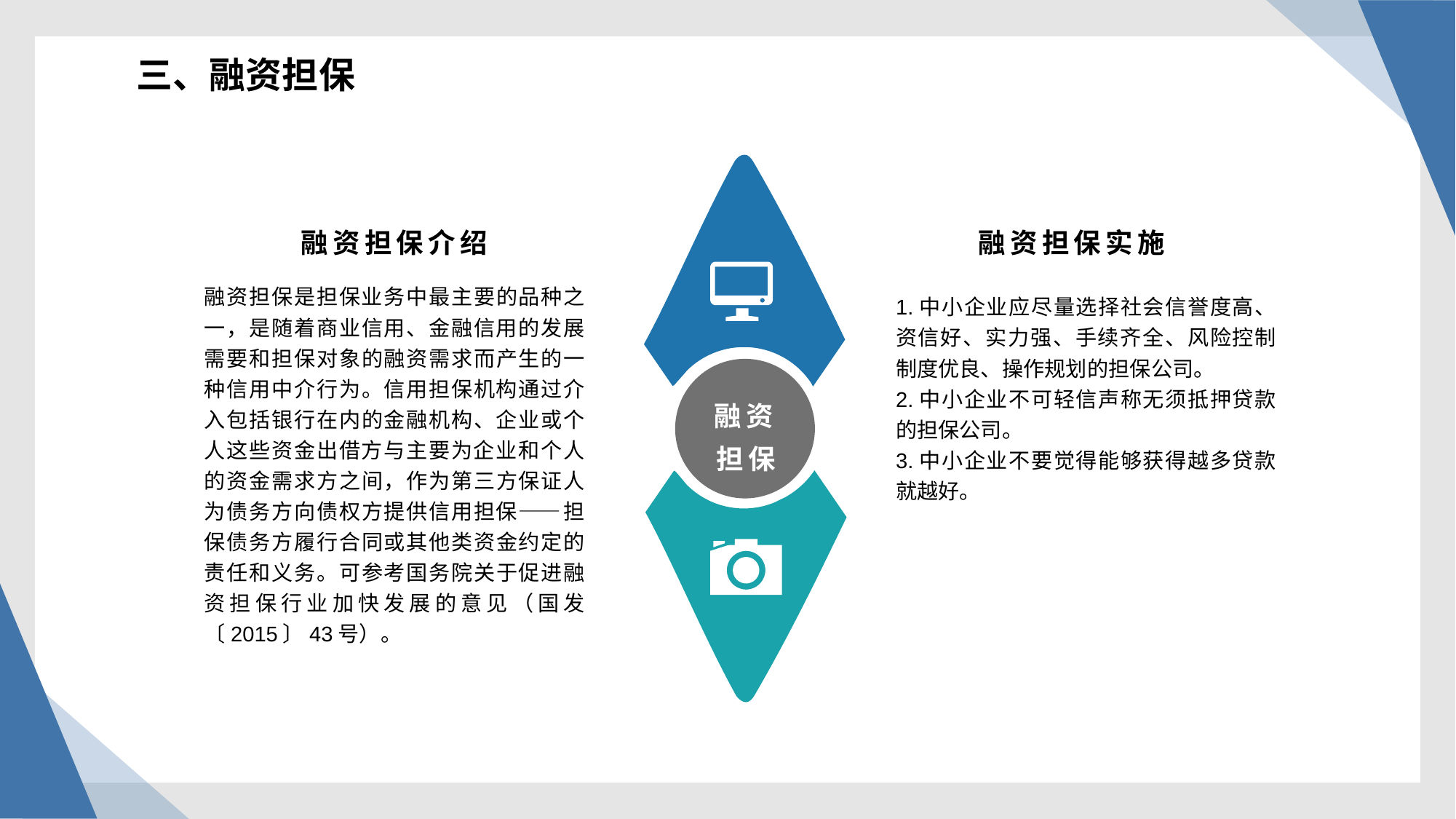

三、融资担保

融资担保实施
融资担保介绍

融资担保是担保业务中最主要的品种之一，是随着商业信用、金融信用的发展需要和担保对象的融资需求而产生的一种信用中介行为。信用担保机构通过介入包括银行在内的金融机构、企业或个人这些资金出借方与主要为企业和个人的资金需求方之间，作为第三方保证人为债务方向债权方提供信用担保——担保债务方履行合同或其他类资金约定的责任和义务。可参考国务院关于促进融资担保行业加快发展的意见（国发〔2015〕43号）。

1.中小企业应尽量选择社会信誉度高、资信好、实力强、手续齐全、风险控制制度优良、操作规划的担保公司。
2.中小企业不可轻信声称无须抵押贷款的担保公司。
3.中小企业不要觉得能够获得越多贷款就越好。

融资担保